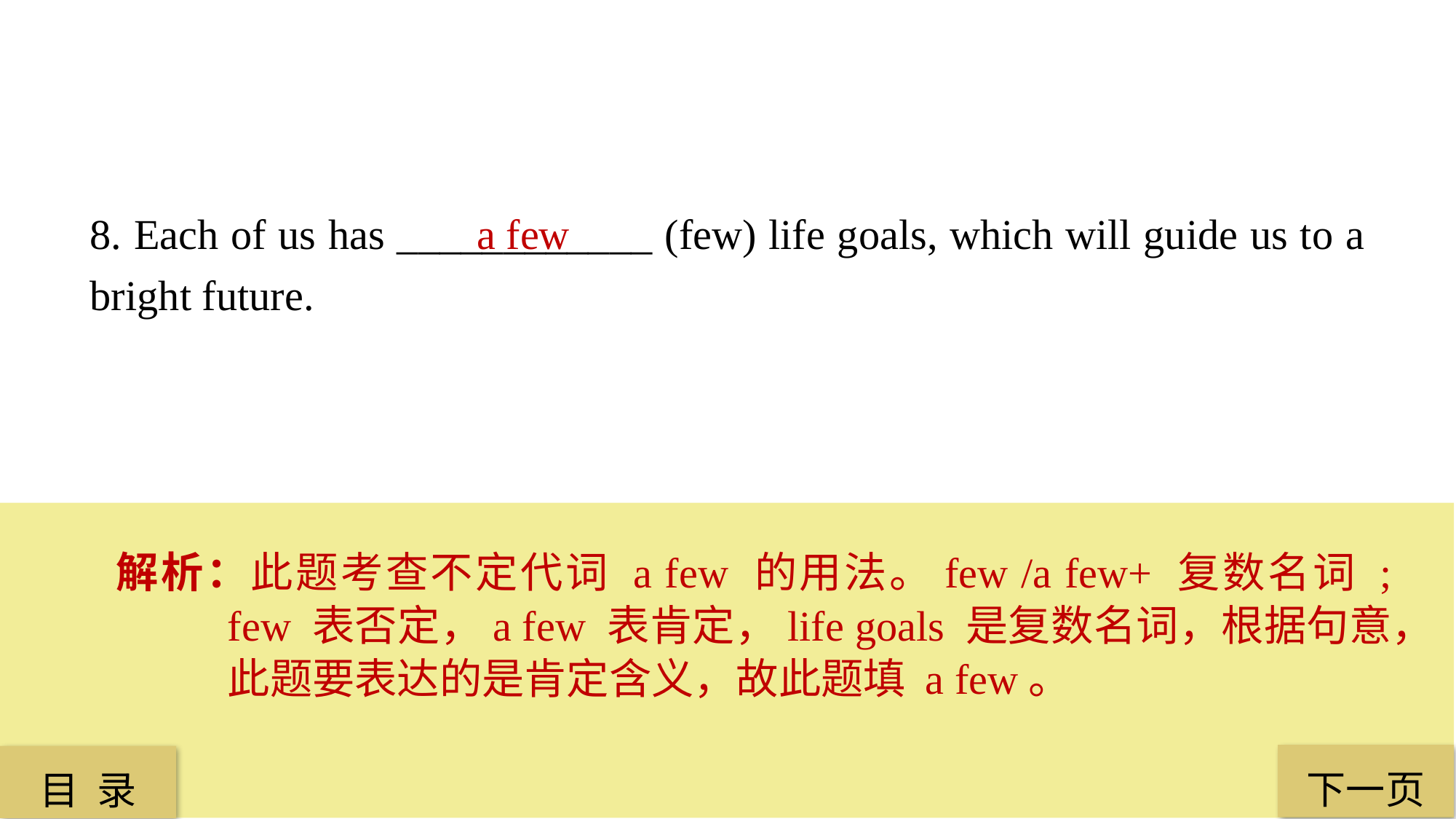

8. Each of us has ____________ (few) life goals, which will guide us to a bright future.
 a few
解析：此题考查不定代词 a few 的用法。few /a few+ 复数名词 ; few 表否定，a few 表肯定，life goals 是复数名词，根据句意，此题要表达的是肯定含义，故此题填 a few。